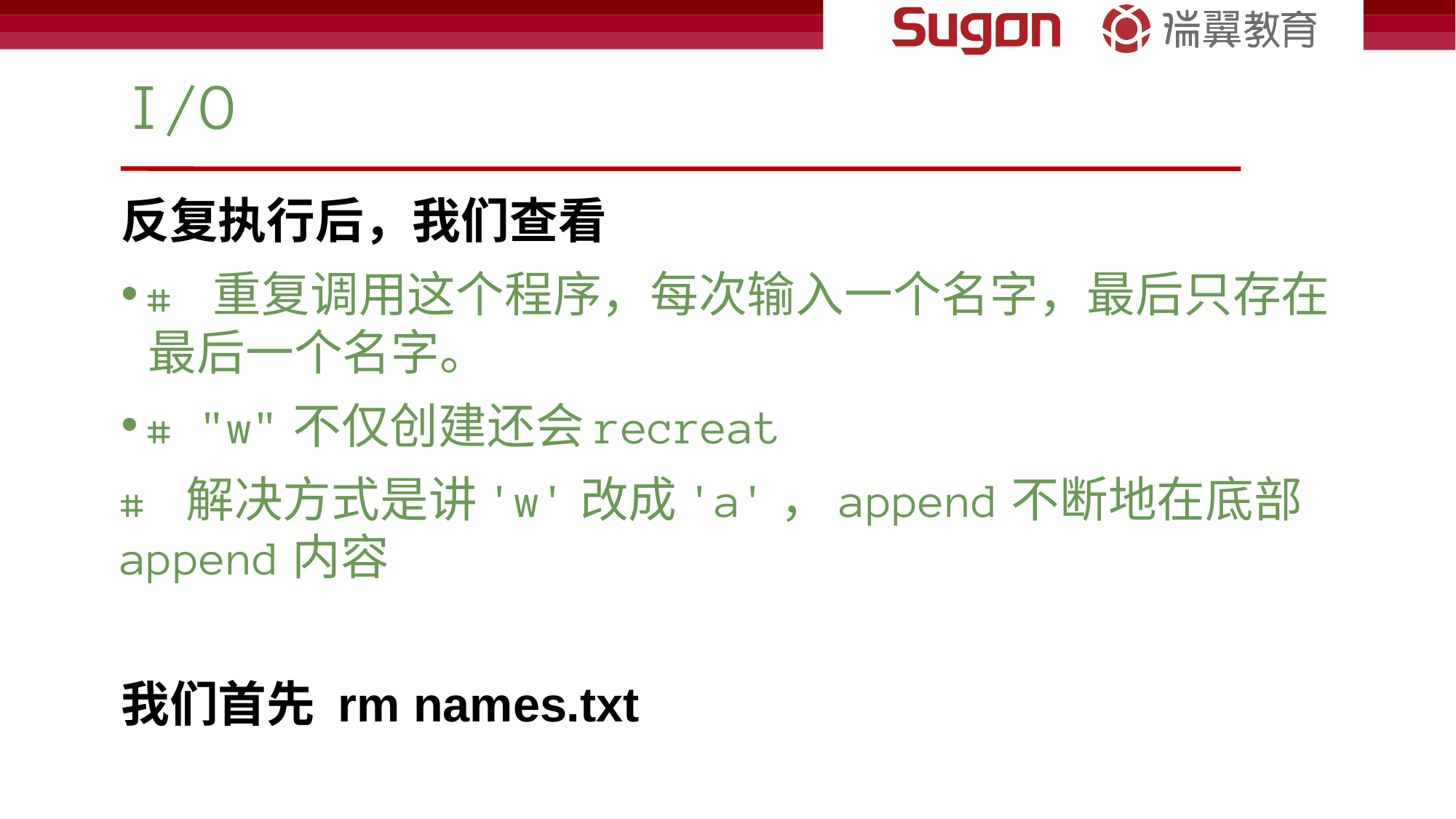

# I/O
反复执行后，我们查看
# 重复调用这个程序，每次输入一个名字，最后只存在最后一个名字。
# "w"不仅创建还会recreat
# 解决方式是讲'w'改成'a'，append不断地在底部append内容

我们首先 rm names.txt